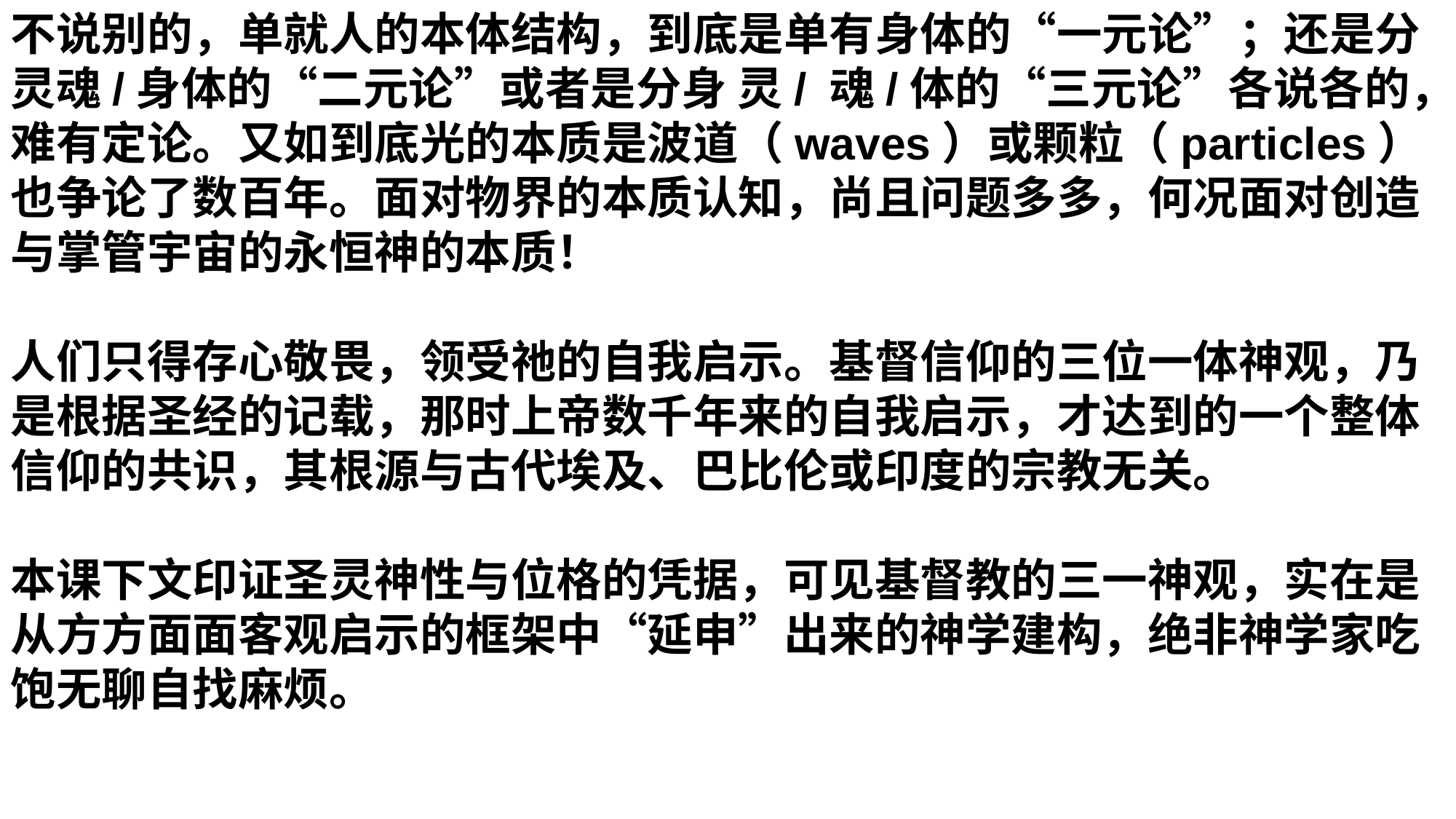

不说别的，单就人的本体结构，到底是单有身体的“一元论”；还是分灵魂/身体的“二元论”或者是分身 灵/ 魂/体的“三元论”各说各的，难有定论。又如到底光的本质是波道（waves）或颗粒（particles）也争论了数百年。面对物界的本质认知，尚且问题多多，何况面对创造与掌管宇宙的永恒神的本质！

人们只得存心敬畏，领受祂的自我启示。基督信仰的三位一体神观，乃是根据圣经的记载，那时上帝数千年来的自我启示，才达到的一个整体信仰的共识，其根源与古代埃及、巴比伦或印度的宗教无关。

本课下文印证圣灵神性与位格的凭据，可见基督教的三一神观，实在是从方方面面客观启示的框架中“延申”出来的神学建构，绝非神学家吃饱无聊自找麻烦。